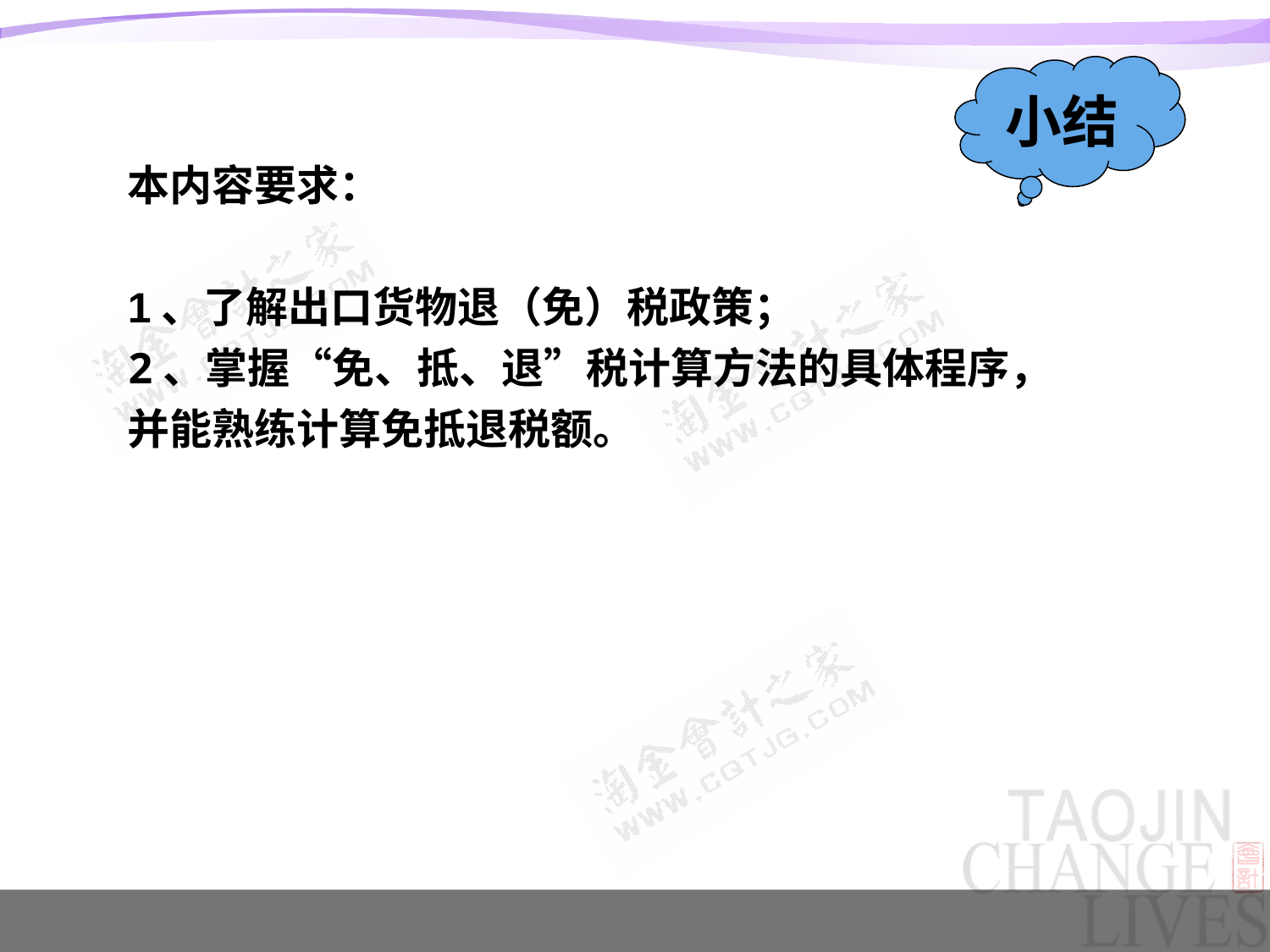

小结
本内容要求：

1、了解出口货物退（免）税政策；
2、掌握“免、抵、退”税计算方法的具体程序，并能熟练计算免抵退税额。